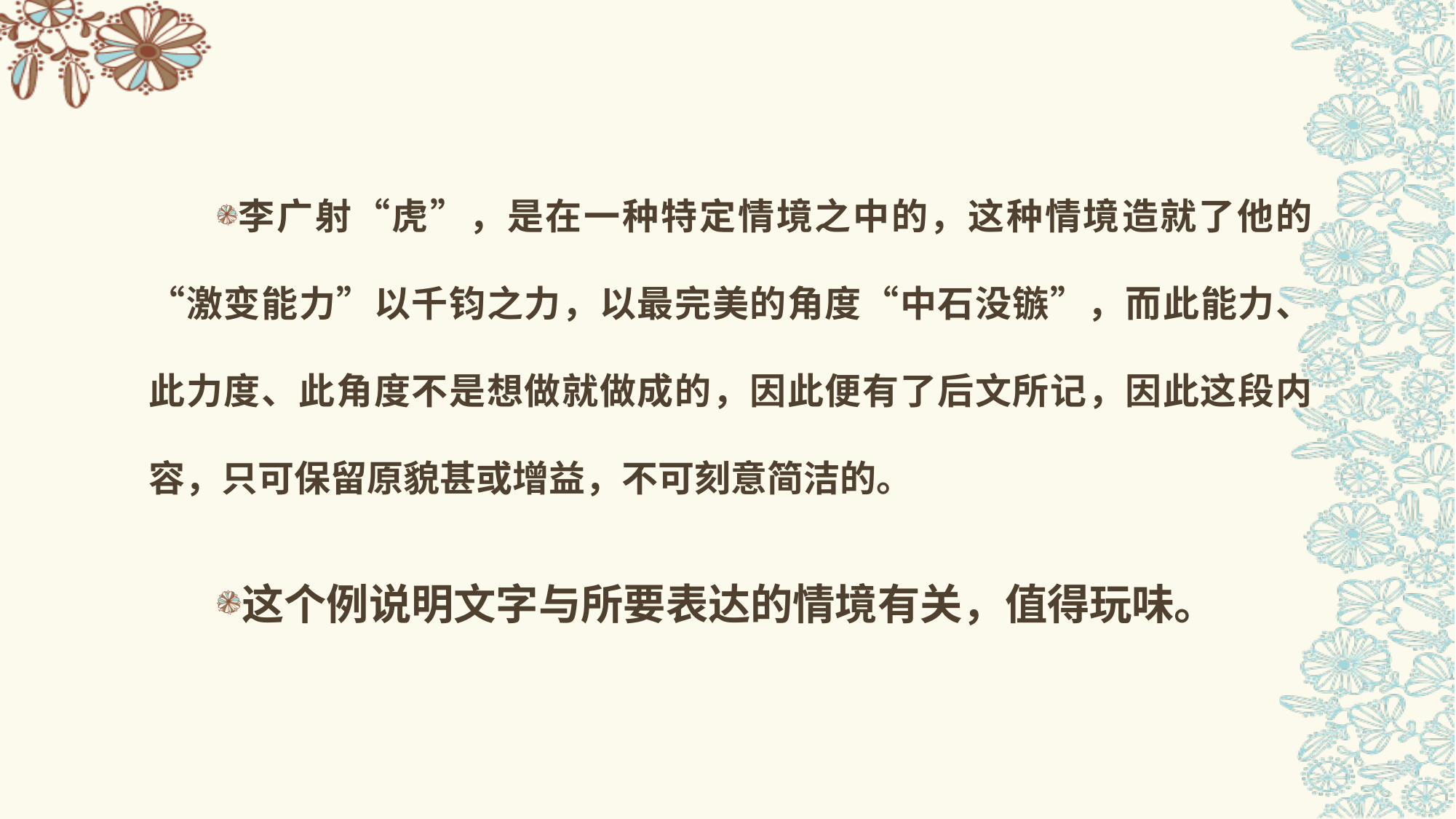

李广射“虎”，是在一种特定情境之中的，这种情境造就了他的“激变能力”以千钧之力，以最完美的角度“中石没镞”，而此能力、此力度、此角度不是想做就做成的，因此便有了后文所记，因此这段内容，只可保留原貌甚或增益，不可刻意简洁的。
这个例说明文字与所要表达的情境有关，值得玩味。